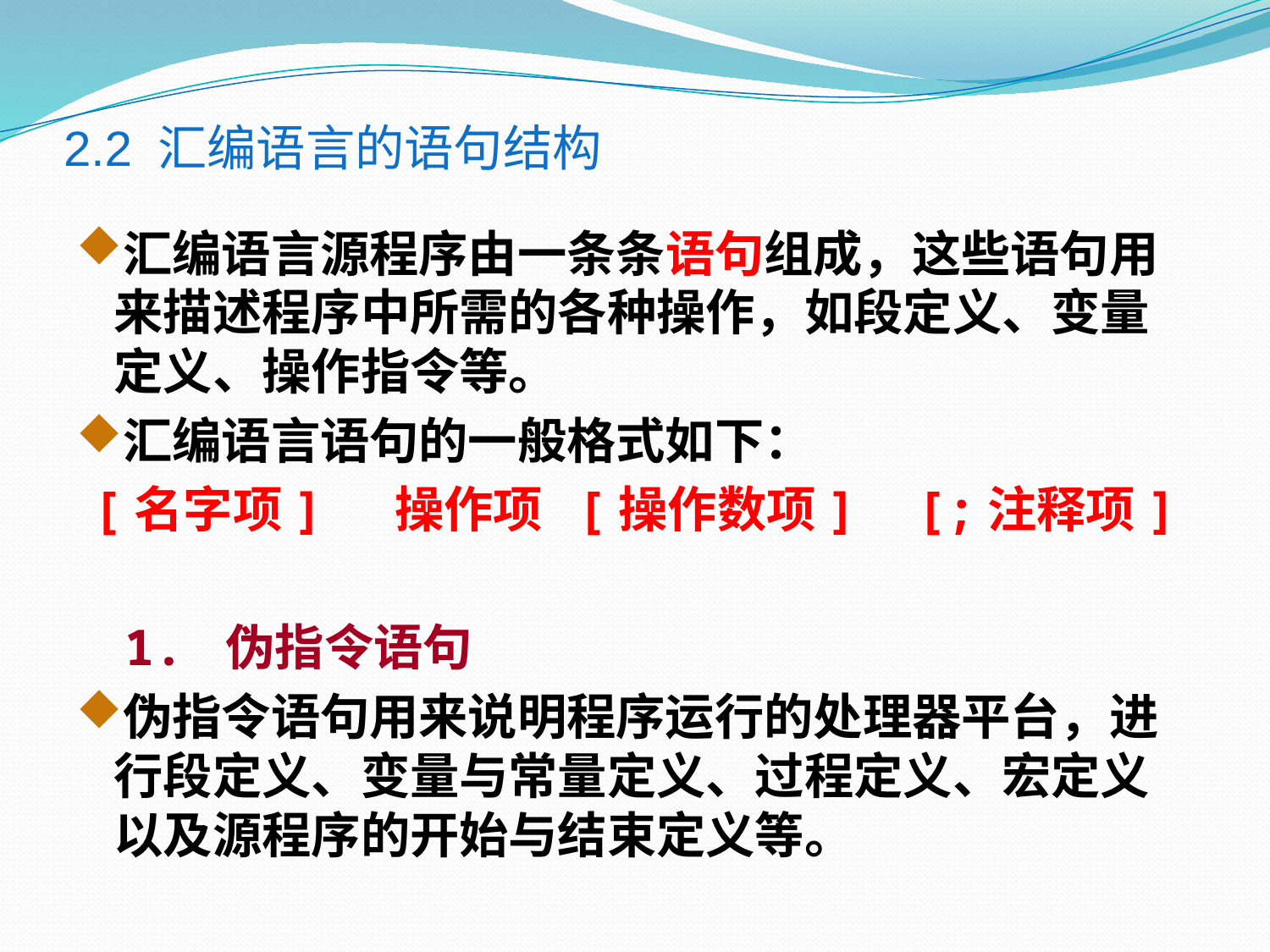

# 2.2 汇编语言的语句结构
汇编语言源程序由一条条语句组成，这些语句用来描述程序中所需的各种操作，如段定义、变量定义、操作指令等。
汇编语言语句的一般格式如下：
[名字项]  操作项  [操作数项]  [;注释项]

    1. 伪指令语句
伪指令语句用来说明程序运行的处理器平台，进行段定义、变量与常量定义、过程定义、宏定义以及源程序的开始与结束定义等。